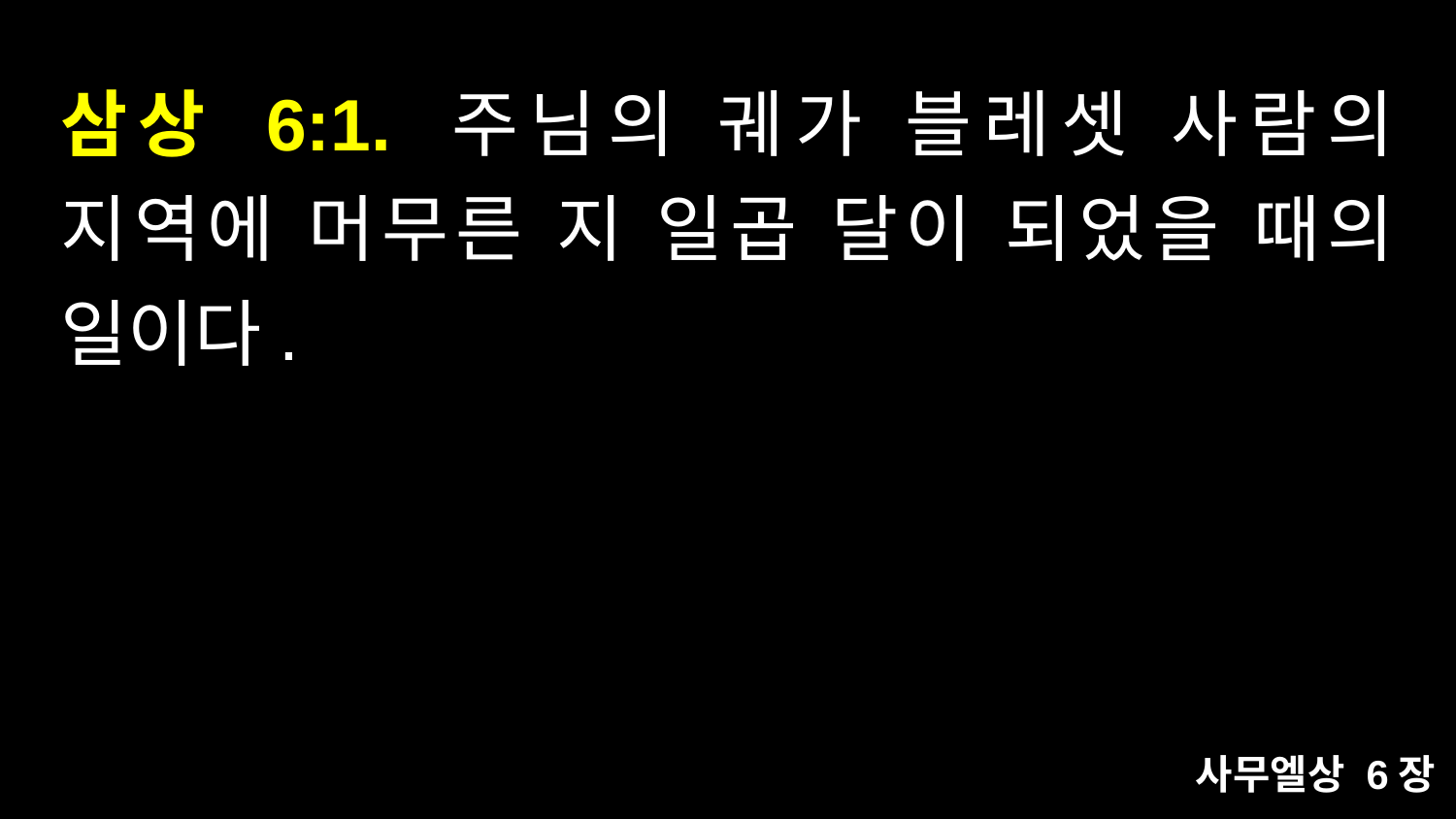

# 삼상 6:1. 주님의 궤가 블레셋 사람의 지역에 머무른 지 일곱 달이 되었을 때의 일이다.
사무엘상 6장